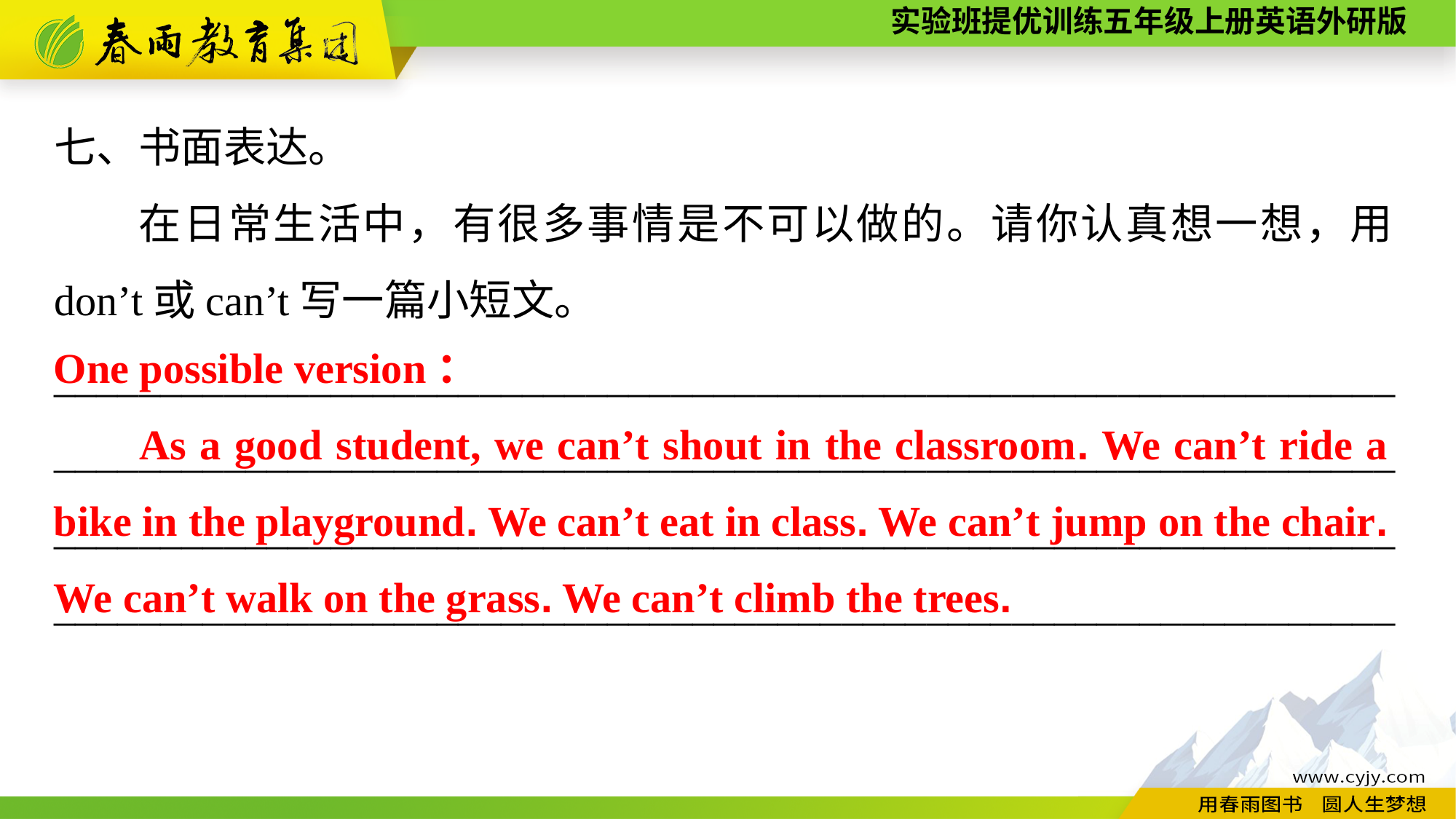

七、书面表达。
在日常生活中，有很多事情是不可以做的。请你认真想一想，用don’t或can’t写一篇小短文。
_______________________________________________________________
_______________________________________________________________
_______________________________________________________________
_______________________________________________________________
One possible version：
As a good student, we can’t shout in the classroom. We can’t ride a bike in the playground. We can’t eat in class. We can’t jump on the chair. We can’t walk on the grass. We can’t climb the trees.